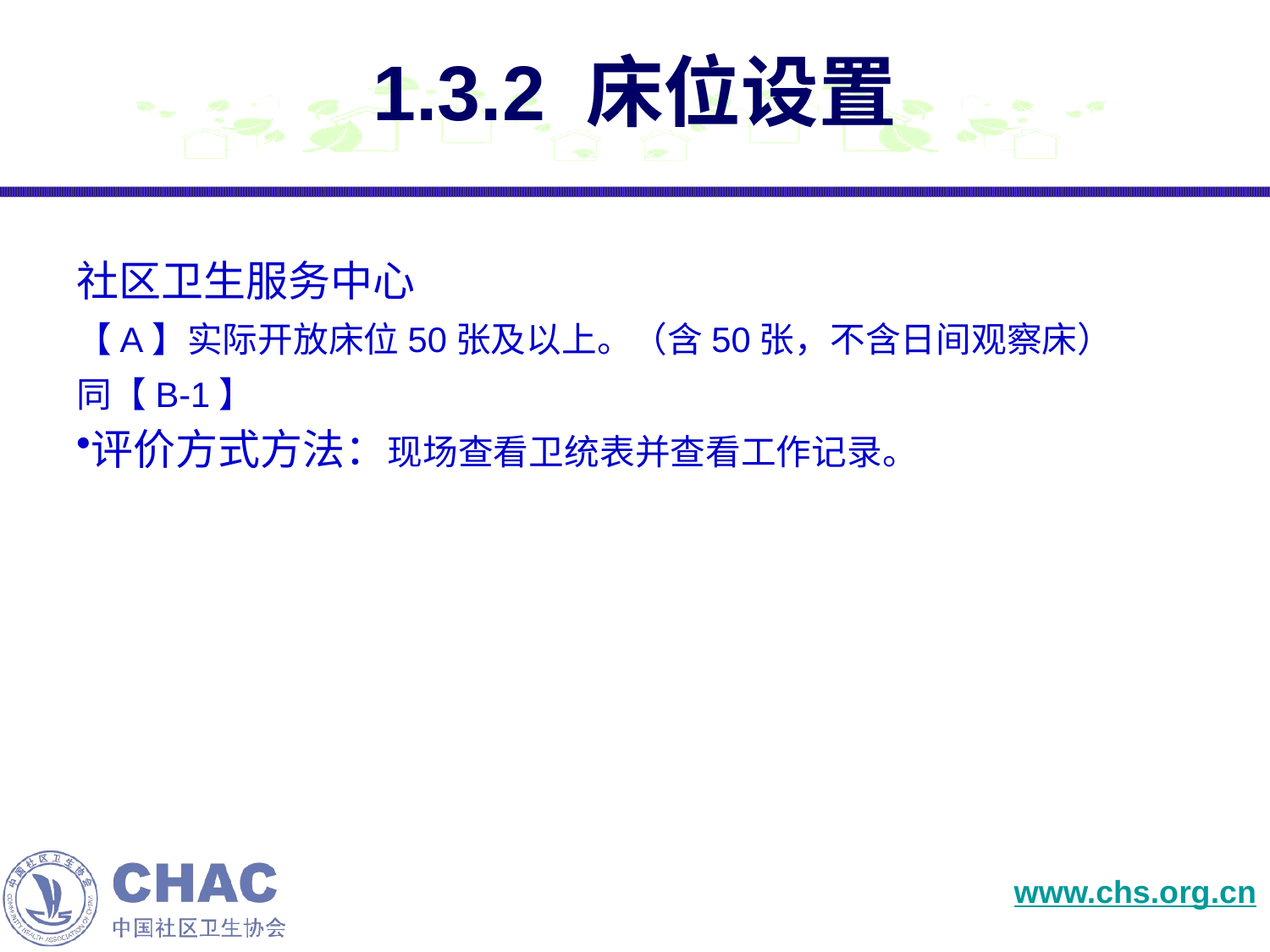

# 1.3.2 床位设置
社区卫生服务中心
【A】实际开放床位50张及以上。（含50张，不含日间观察床）
同【B-1】
评价方式方法：现场查看卫统表并查看工作记录。